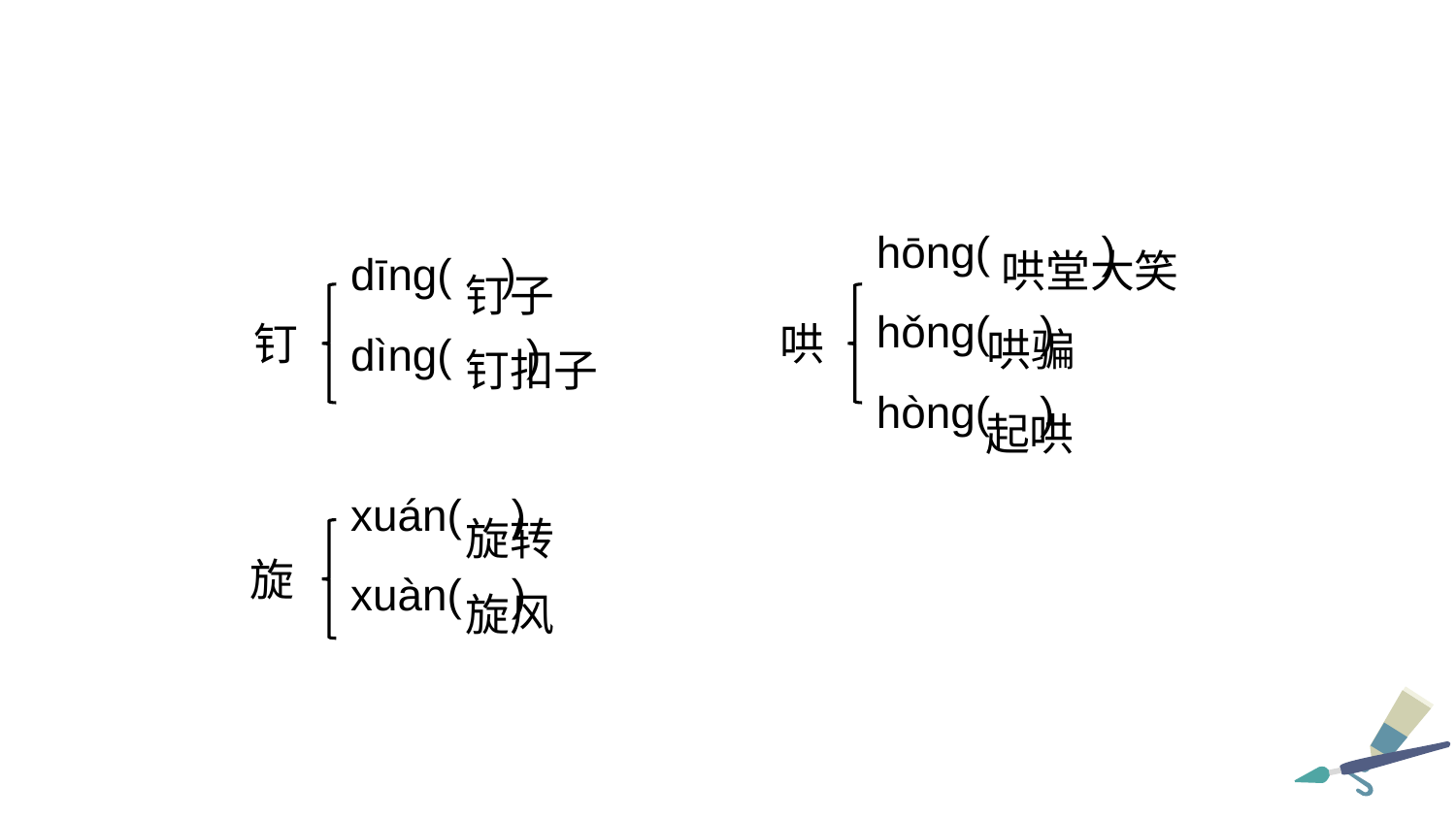

hōng(         )
hǒng(    )
hòng(    )

dīng(    )
dìng(      )

xuán(    )
xuàn(    )
哄堂大笑
钉子

钉
哄
哄骗
钉扣子
起哄
旋转

旋
旋风